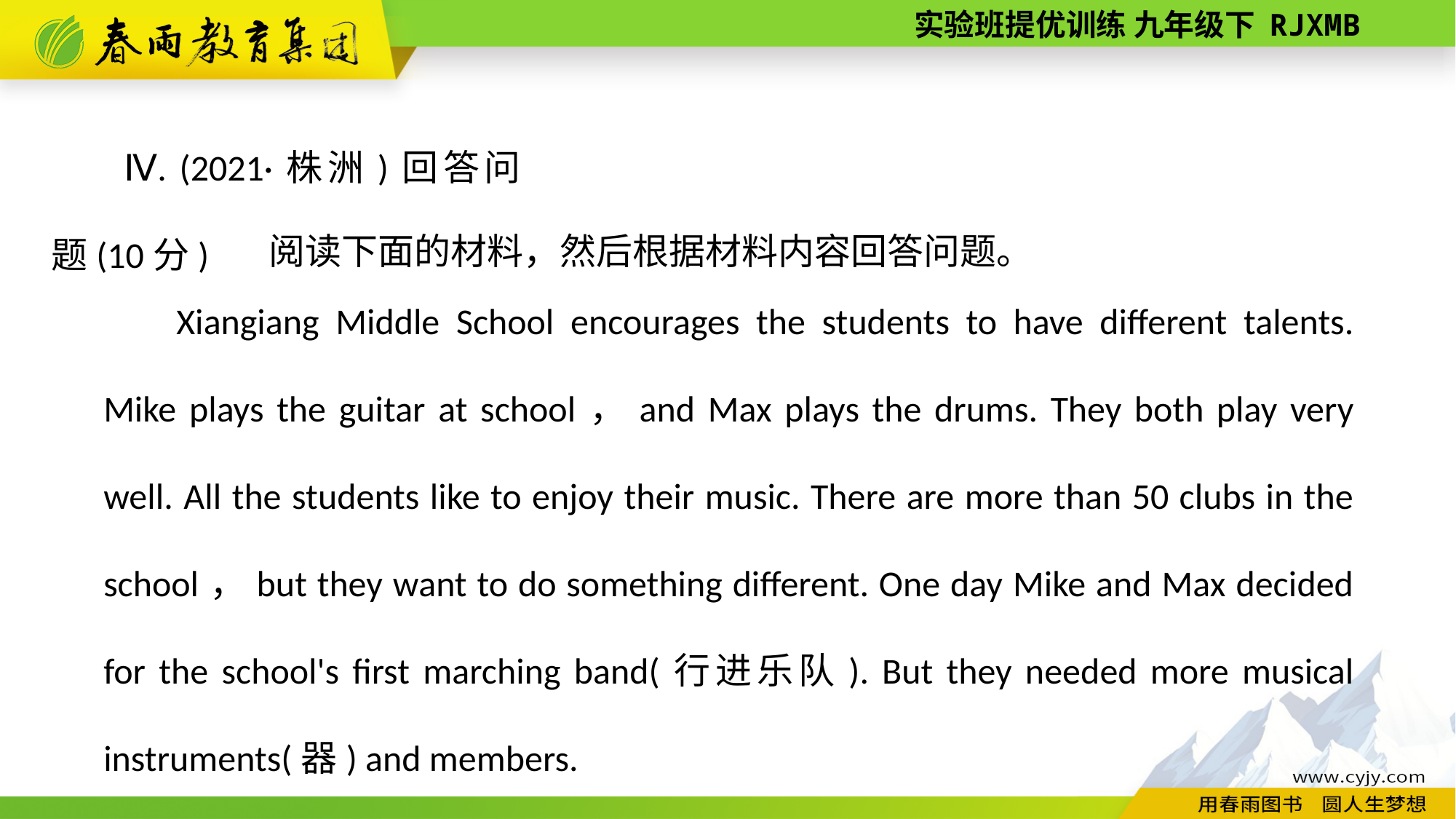

Ⅳ. (2021·株洲)回答问题(10分)
阅读下面的材料，然后根据材料内容回答问题。
Xiangiang Middle School encourages the students to have different talents. Mike plays the guitar at school，and Max plays the drums. They both play very well. All the students like to enjoy their music. There are more than 50 clubs in the school，but they want to do something different. One day Mike and Max decided for the school's first marching band(行进乐队). But they needed more musical instruments(器) and members.